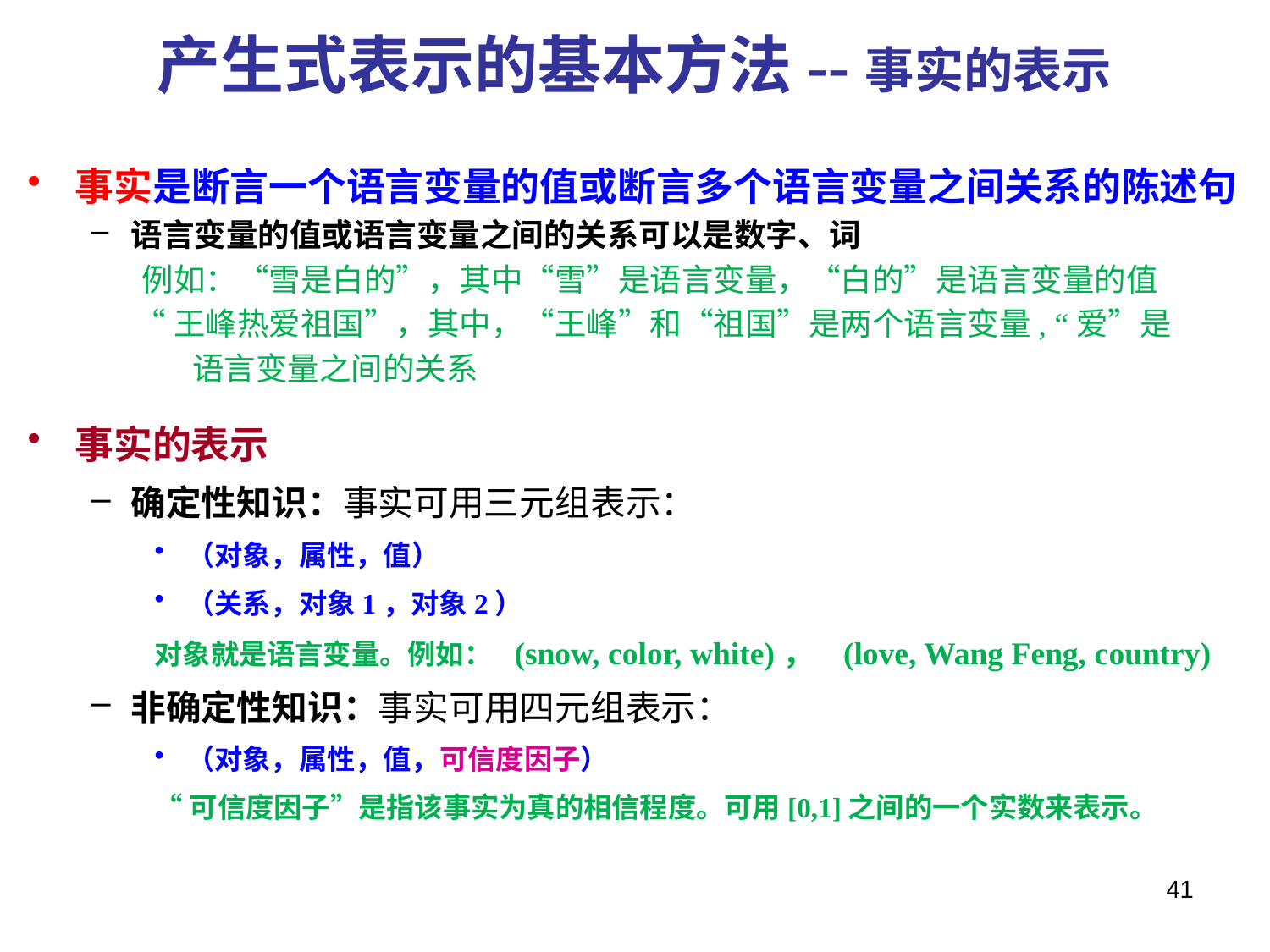

# 产生式表示的基本方法--事实的表示
事实是断言一个语言变量的值或断言多个语言变量之间关系的陈述句
语言变量的值或语言变量之间的关系可以是数字、词
      例如：“雪是白的”，其中“雪”是语言变量，“白的”是语言变量的值
      “王峰热爱祖国”，其中，“王峰”和“祖国”是两个语言变量, “爱”是
             语言变量之间的关系

事实的表示
确定性知识：事实可用三元组表示：
（对象，属性，值）
（关系，对象1，对象2）
对象就是语言变量。例如：  (snow, color, white)，   (love, Wang Feng, country)
非确定性知识：事实可用四元组表示：
（对象，属性，值，可信度因子）
“可信度因子”是指该事实为真的相信程度。可用[0,1]之间的一个实数来表示。
41